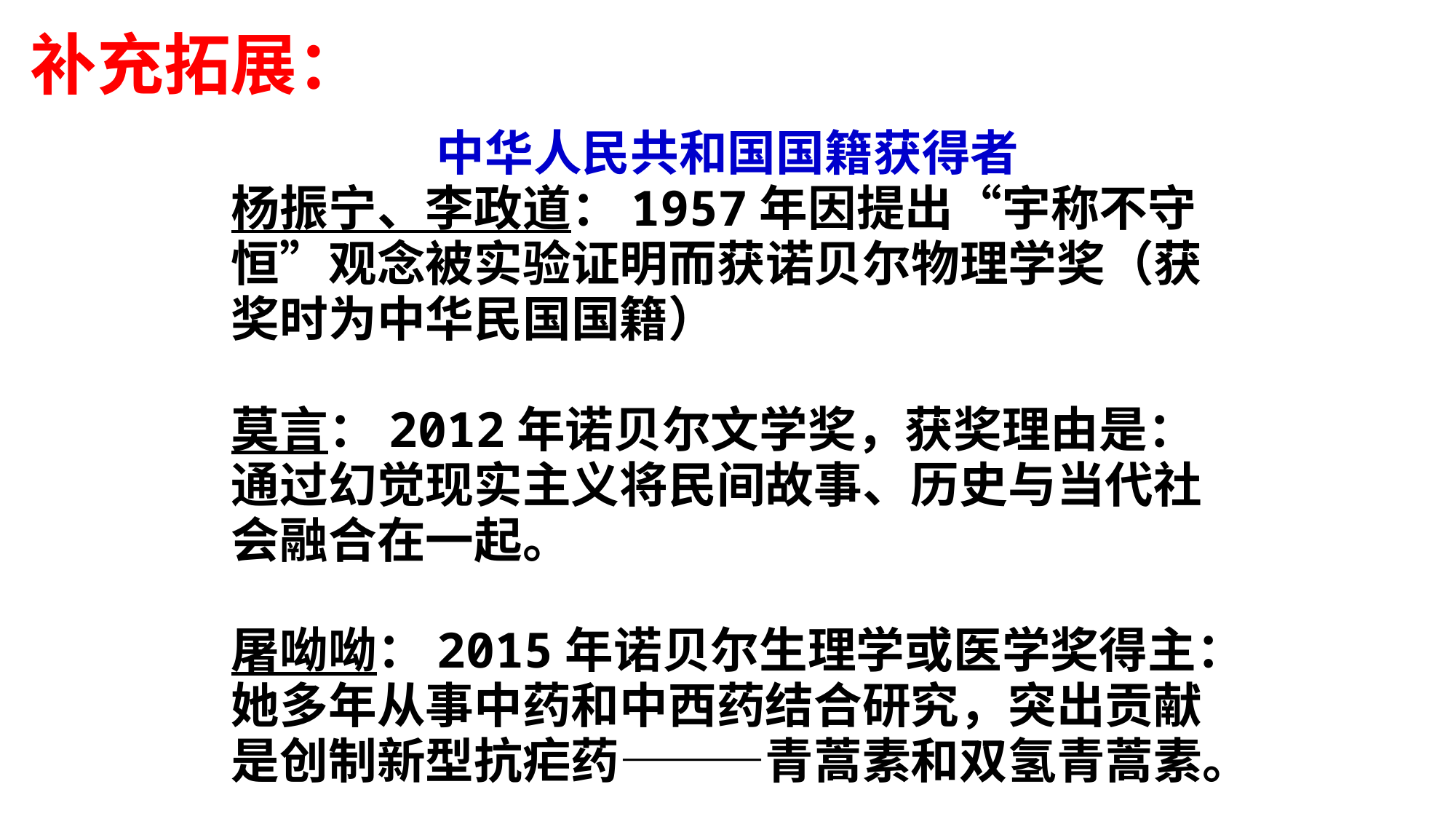

补充拓展：
中华人民共和国国籍获得者
杨振宁、李政道：1957年因提出“宇称不守恒”观念被实验证明而获诺贝尔物理学奖（获奖时为中华民国国籍）

莫言：2012年诺贝尔文学奖，获奖理由是：通过幻觉现实主义将民间故事、历史与当代社会融合在一起。

屠呦呦：2015年诺贝尔生理学或医学奖得主：她多年从事中药和中西药结合研究，突出贡献是创制新型抗疟药———青蒿素和双氢青蒿素。